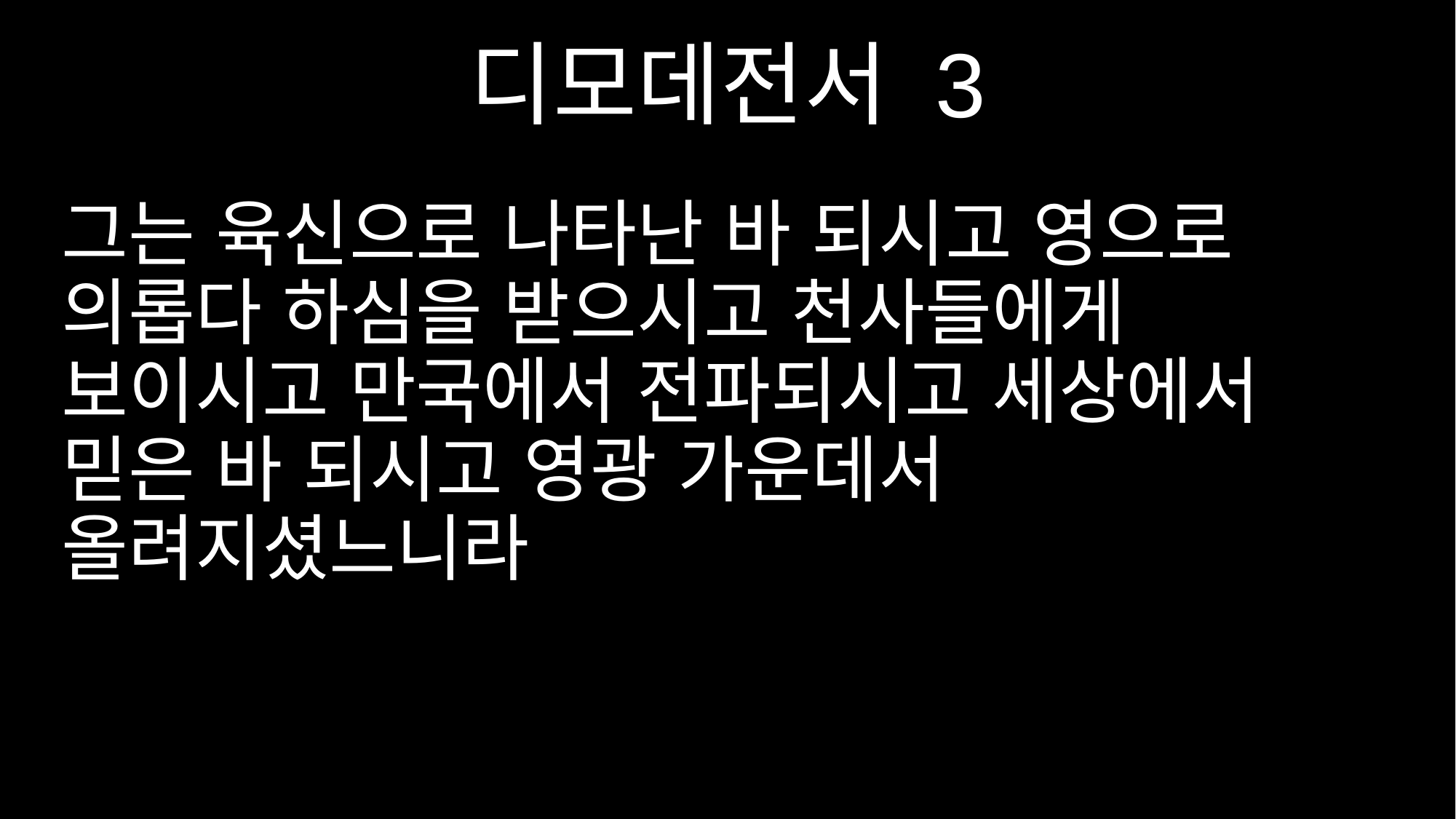

디모데전서 3
그는 육신으로 나타난 바 되시고 영으로 의롭다 하심을 받으시고 천사들에게 보이시고 만국에서 전파되시고 세상에서 믿은 바 되시고 영광 가운데서 올려지셨느니라